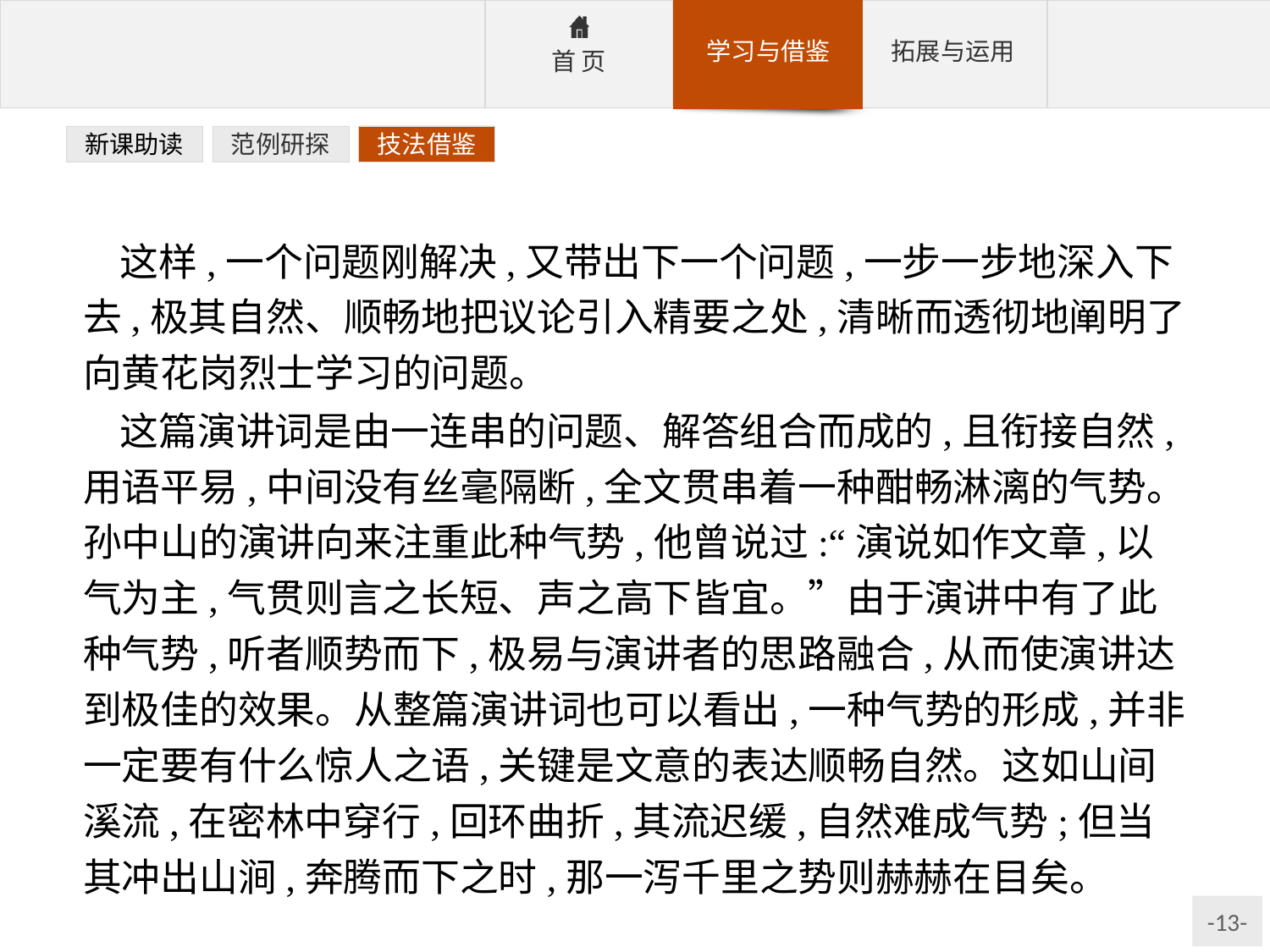

新课助读
范例研探
技法借鉴
这样,一个问题刚解决,又带出下一个问题,一步一步地深入下去,极其自然、顺畅地把议论引入精要之处,清晰而透彻地阐明了向黄花岗烈士学习的问题。
这篇演讲词是由一连串的问题、解答组合而成的,且衔接自然,用语平易,中间没有丝毫隔断,全文贯串着一种酣畅淋漓的气势。孙中山的演讲向来注重此种气势,他曾说过:“演说如作文章,以气为主,气贯则言之长短、声之高下皆宜。”由于演讲中有了此种气势,听者顺势而下,极易与演讲者的思路融合,从而使演讲达到极佳的效果。从整篇演讲词也可以看出,一种气势的形成,并非一定要有什么惊人之语,关键是文意的表达顺畅自然。这如山间溪流,在密林中穿行,回环曲折,其流迟缓,自然难成气势;但当其冲出山涧,奔腾而下之时,那一泻千里之势则赫赫在目矣。